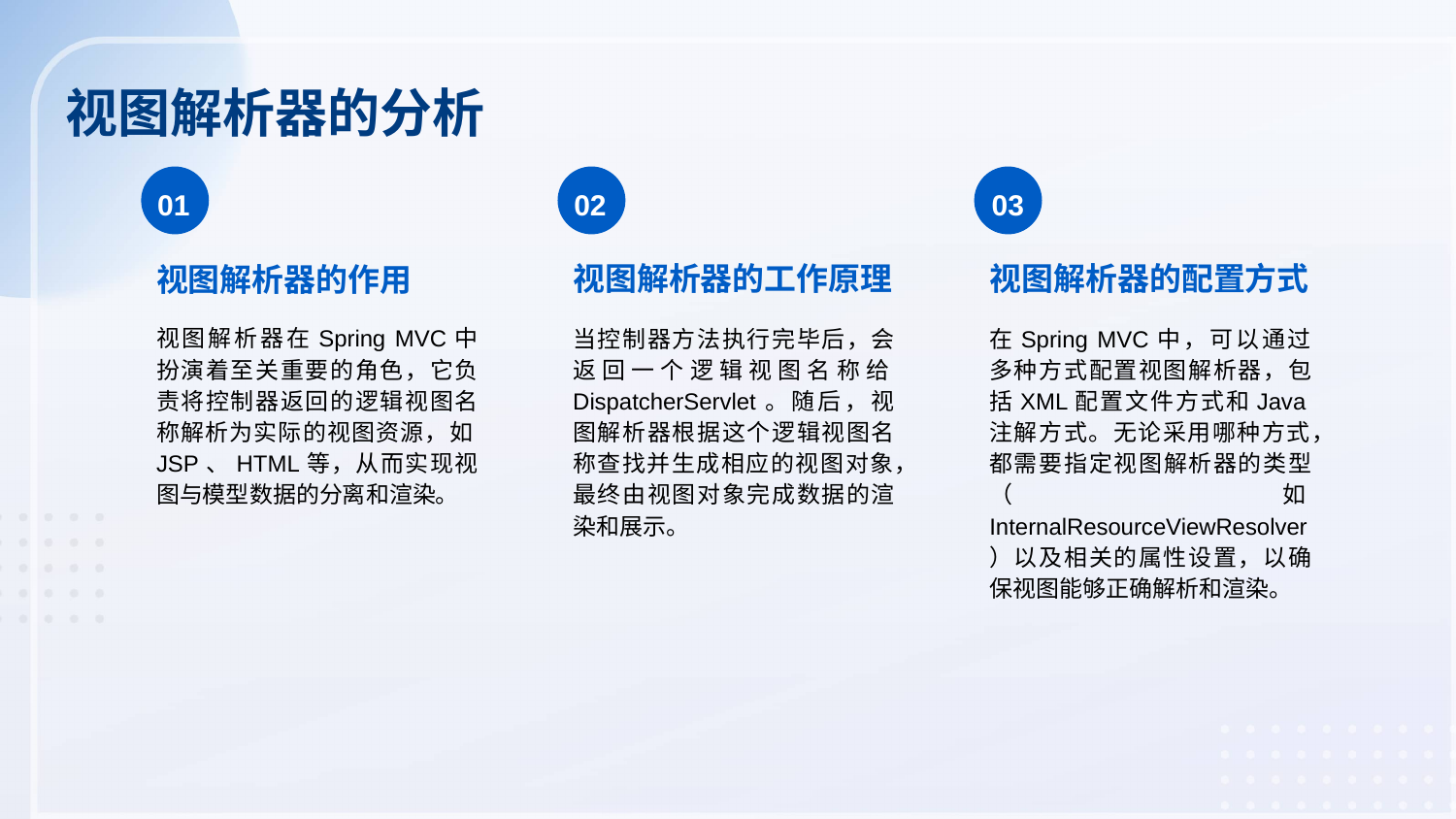

视图解析器的分析

01
02
03
视图解析器的工作原理
视图解析器的配置方式
视图解析器的作用
视图解析器在Spring MVC中扮演着至关重要的角色，它负责将控制器返回的逻辑视图名称解析为实际的视图资源，如JSP、HTML等，从而实现视图与模型数据的分离和渲染。
当控制器方法执行完毕后，会返回一个逻辑视图名称给DispatcherServlet。随后，视图解析器根据这个逻辑视图名称查找并生成相应的视图对象，最终由视图对象完成数据的渲染和展示。
在Spring MVC中，可以通过多种方式配置视图解析器，包括XML配置文件方式和Java注解方式。无论采用哪种方式，都需要指定视图解析器的类型（如InternalResourceViewResolver）以及相关的属性设置，以确保视图能够正确解析和渲染。